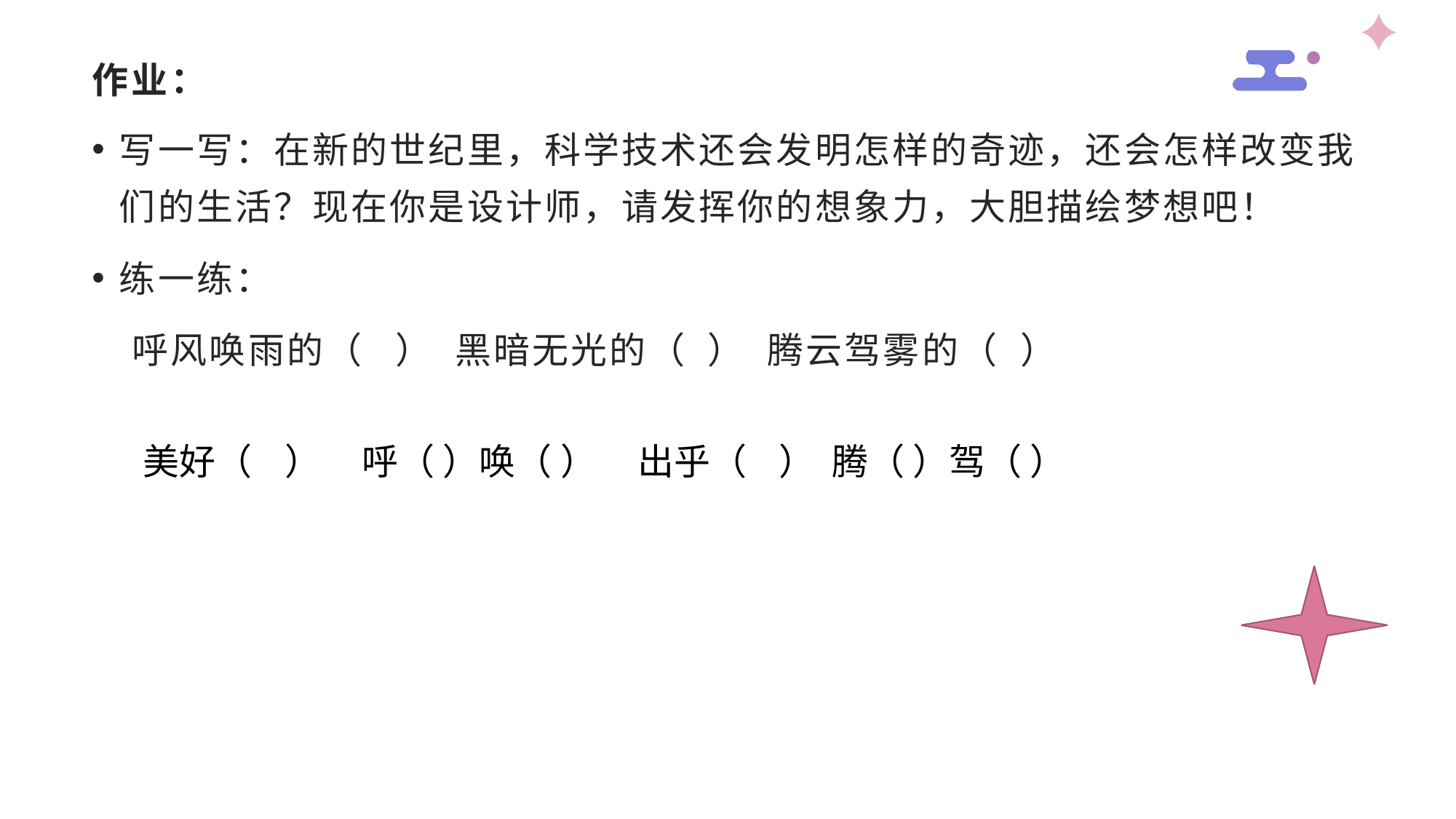

# 作业：
写一写：在新的世纪里，科学技术还会发明怎样的奇迹，还会怎样改变我们的生活？现在你是设计师，请发挥你的想象力，大胆描绘梦想吧！
练一练：
   呼风唤雨的（   ）  黑暗无光的（  ）  腾云驾雾的（  ）

美好（    ）     呼（ ）唤（ ）     出乎（    ）  腾（ ）驾（ ）